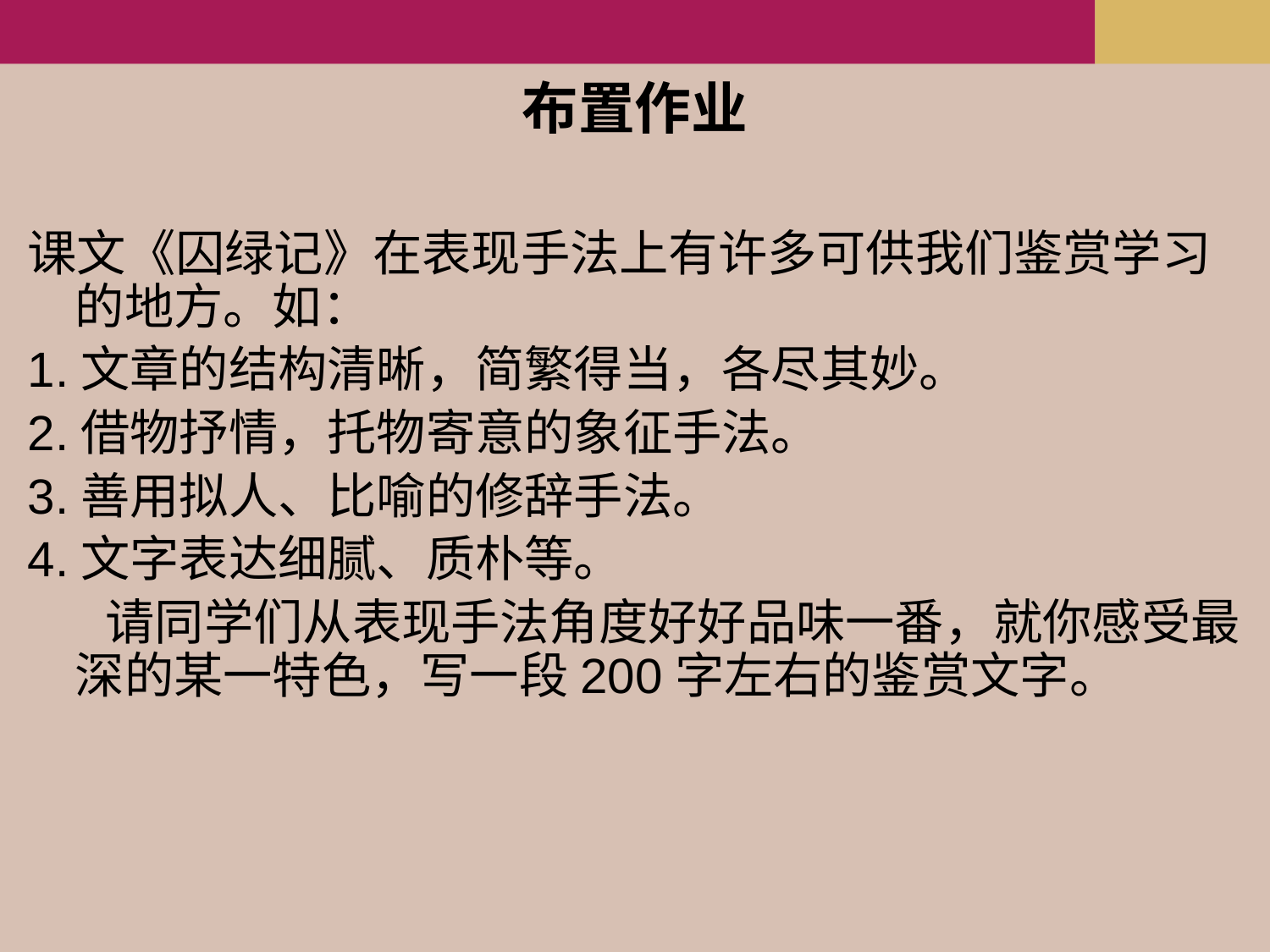

# 布置作业
课文《囚绿记》在表现手法上有许多可供我们鉴赏学习的地方。如：
1.文章的结构清晰，简繁得当，各尽其妙。
2.借物抒情，托物寄意的象征手法。
3.善用拟人、比喻的修辞手法。
4.文字表达细腻、质朴等。
      请同学们从表现手法角度好好品味一番，就你感受最深的某一特色，写一段200字左右的鉴赏文字。